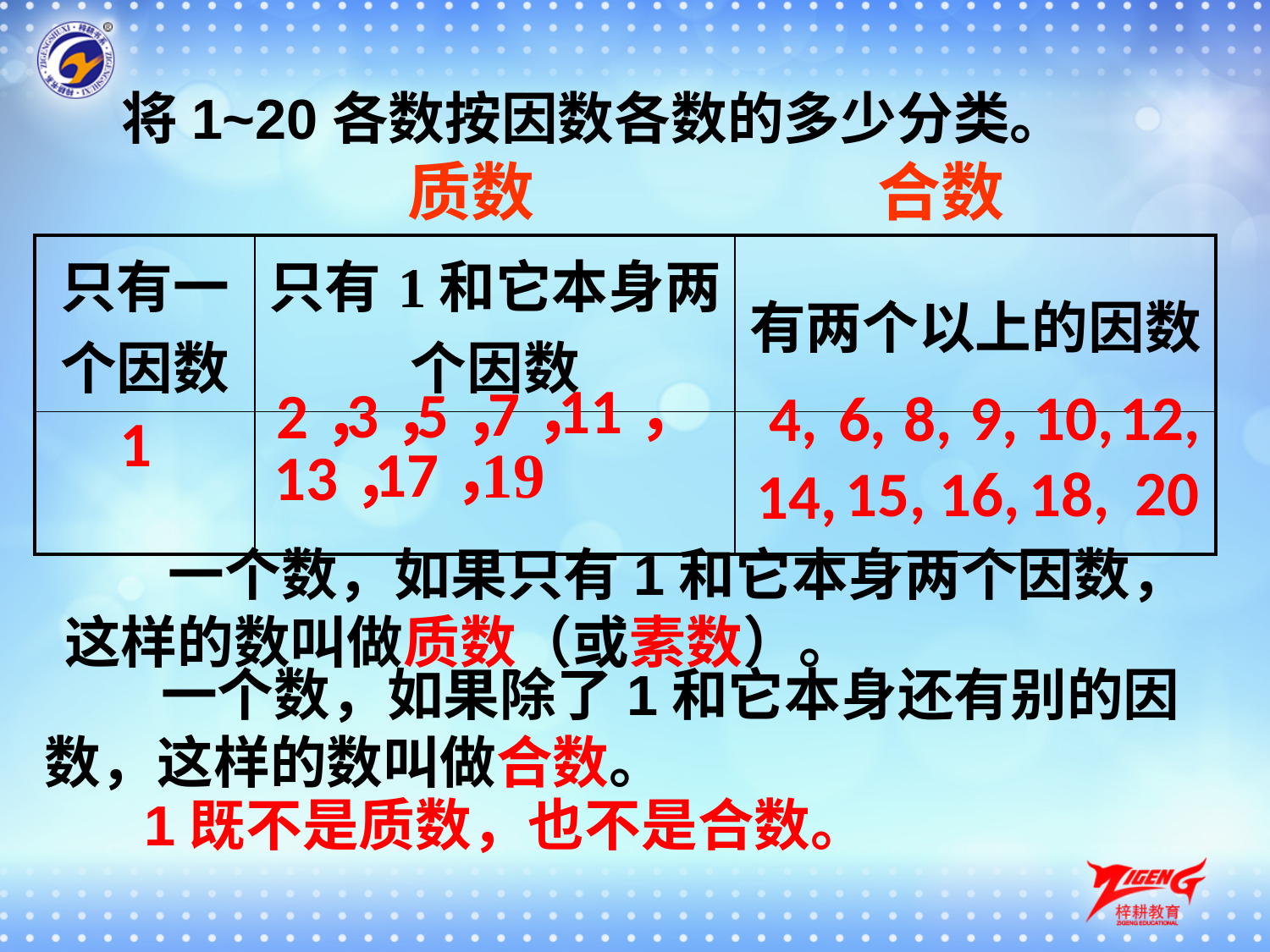

将1~20各数按因数各数的多少分类。
质数
合数
| 只有一个因数 | 只有1和它本身两个因数 | 有两个以上的因数 |
| --- | --- | --- |
|  |  |  |
11，

7，
5，
3，
2，
9,
12,
10,
8,
4,
6,
1
17，
19
13，
20
15,
18,
16,
14,
       一个数，如果只有1和它本身两个因数，这样的数叫做质数（或素数）。
        一个数，如果除了1和它本身还有别的因数，这样的数叫做合数。
1既不是质数，也不是合数。